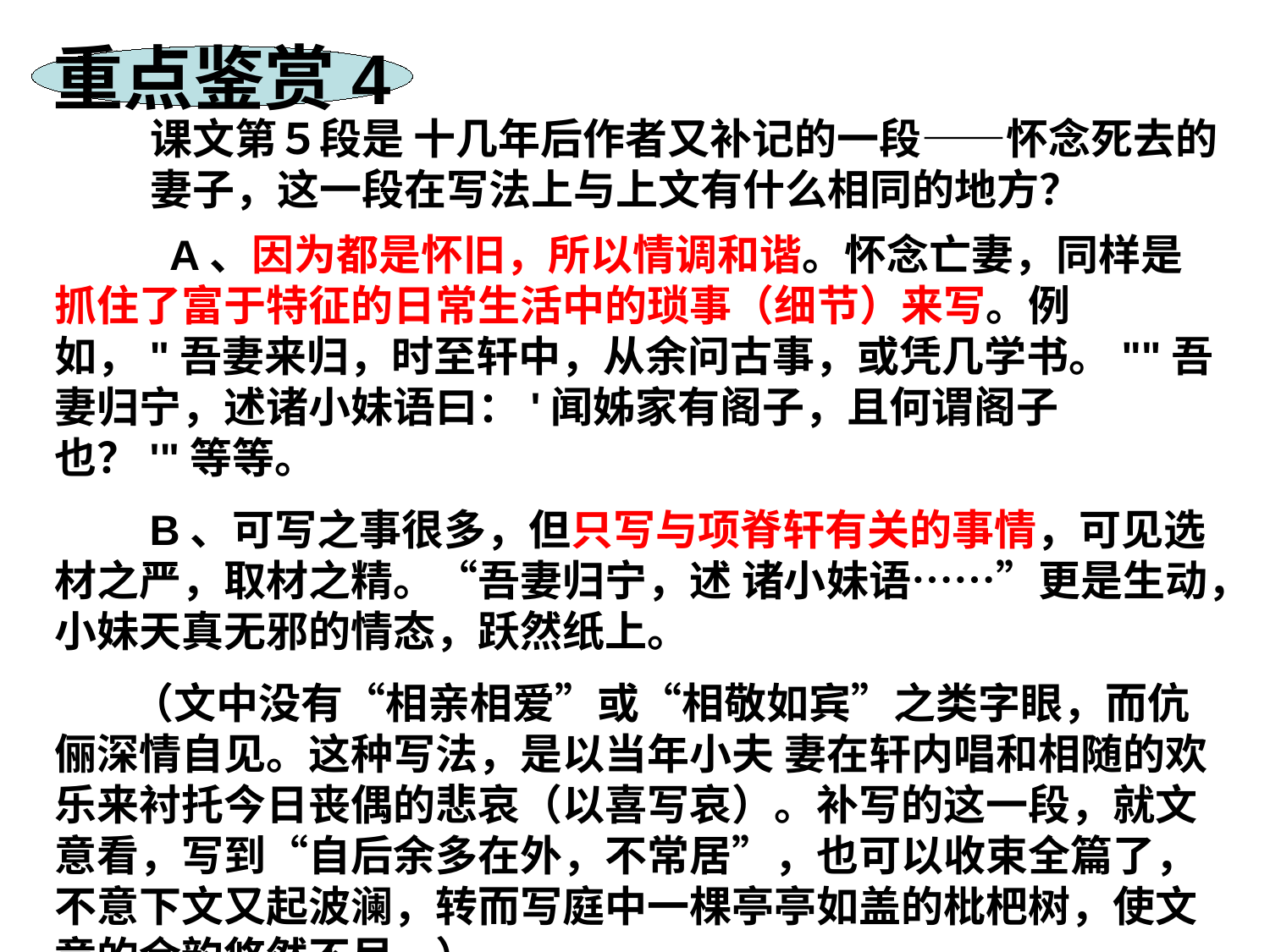

重点鉴赏4
课文第５段是 十几年后作者又补记的一段——怀念死去的妻子，这一段在写法上与上文有什么相同的地方？
 　　A、因为都是怀旧，所以情调和谐。怀念亡妻，同样是抓住了富于特征的日常生活中的琐事（细节）来写。例如，"吾妻来归，时至轩中，从余问古事，或凭几学书。""吾妻归宁，述诸小妹语曰：'闻姊家有阁子，且何谓阁子也？'"等等。
        B、可写之事很多，但只写与项脊轩有关的事情，可见选材之严，取材之精。“吾妻归宁，述 诸小妹语……”更是生动，小妹天真无邪的情态，跃然纸上。
       （文中没有“相亲相爱”或“相敬如宾”之类字眼，而伉俪深情自见。这种写法，是以当年小夫 妻在轩内唱和相随的欢乐来衬托今日丧偶的悲哀（以喜写哀）。补写的这一段，就文意看，写到“自后余多在外，不常居”，也可以收束全篇了，不意下文又起波澜，转而写庭中一棵亭亭如盖的枇杷树，使文章的余韵悠然不尽。）